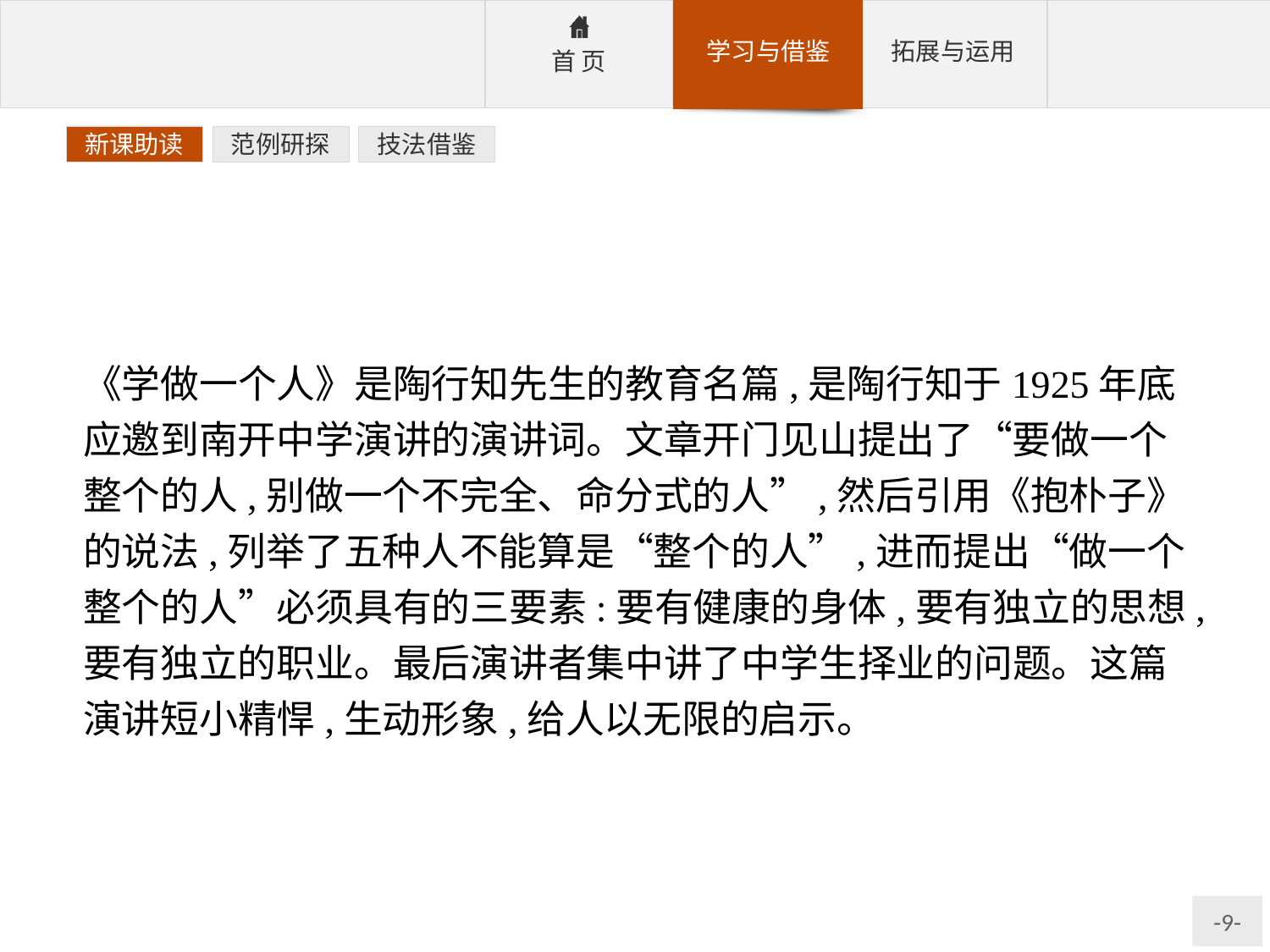

新课助读
范例研探
技法借鉴
《学做一个人》是陶行知先生的教育名篇,是陶行知于1925年底应邀到南开中学演讲的演讲词。文章开门见山提出了“要做一个整个的人,别做一个不完全、命分式的人”,然后引用《抱朴子》的说法,列举了五种人不能算是“整个的人”,进而提出“做一个整个的人”必须具有的三要素:要有健康的身体,要有独立的思想,要有独立的职业。最后演讲者集中讲了中学生择业的问题。这篇演讲短小精悍,生动形象,给人以无限的启示。